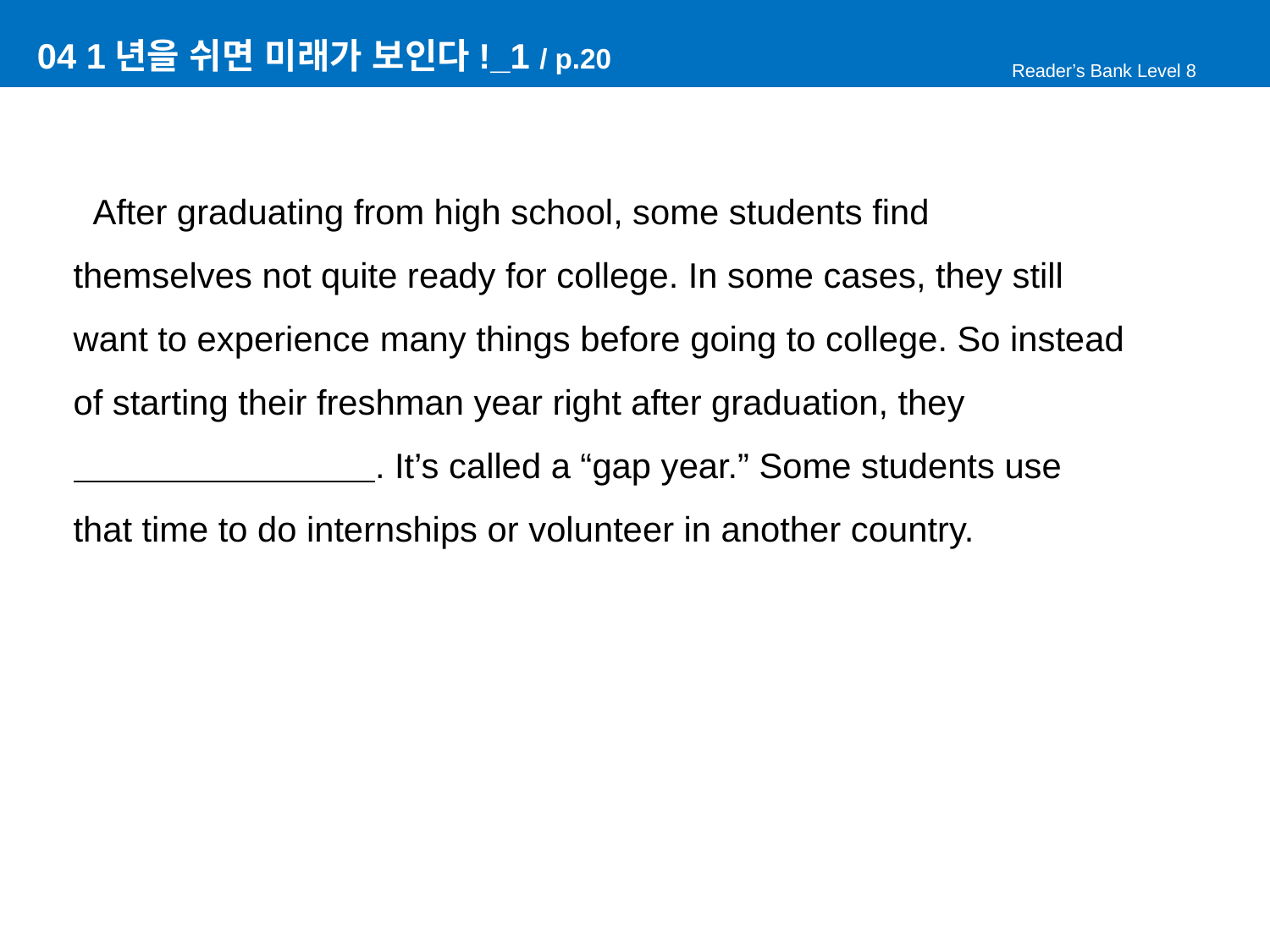

# 04 1년을 쉬면 미래가 보인다!_1 / p.20
Reader’s Bank Level 8

  After graduating from high school, some students find
themselves not quite ready for college. In some cases, they still
want to experience many things before going to college. So instead
of starting their freshman year right after graduation, they
                               . It’s called a “gap year.” Some students use
that time to do internships or volunteer in another country.